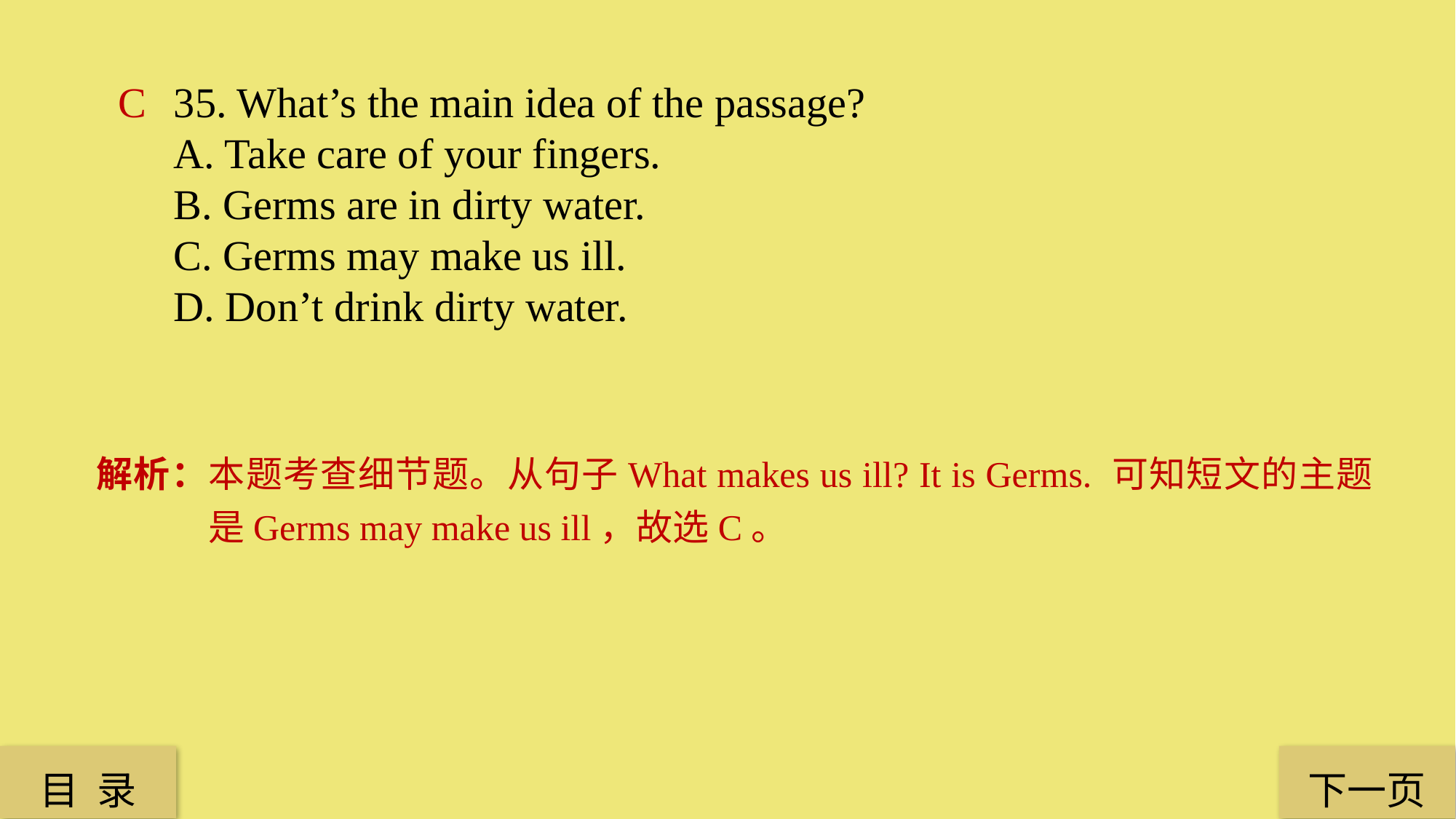

C
35. What’s the main idea of the passage?
A. Take care of your fingers.
B. Germs are in dirty water.
C. Germs may make us ill.
D. Don’t drink dirty water.
解析：本题考查细节题。从句子What makes us ill? It is Germs. 可知短文的主题是Germs may make us ill，故选C。